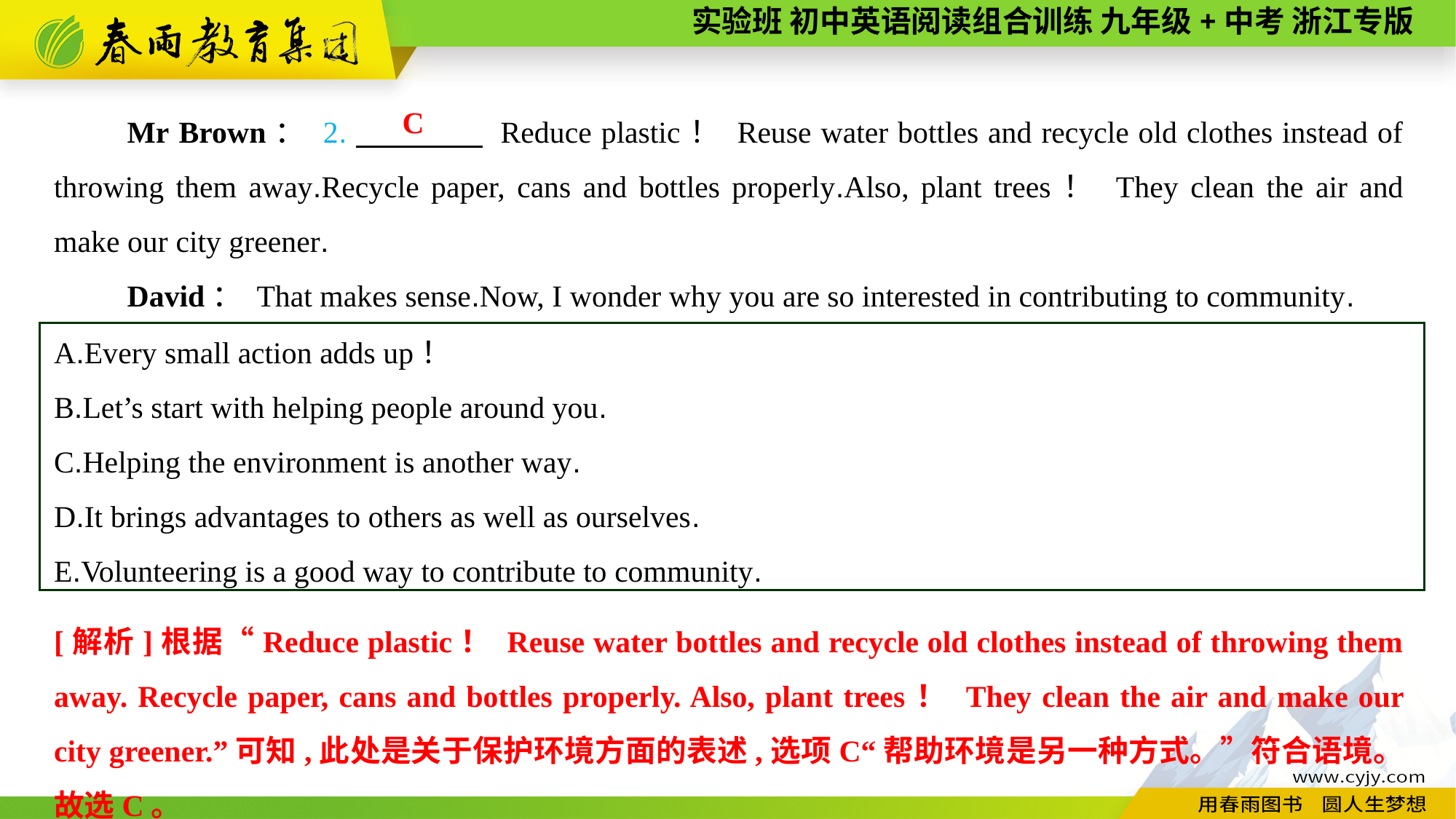

Mr Brown： 2.　　　　 Reduce plastic！ Reuse water bottles and recycle old clothes instead of throwing them away.Recycle paper, cans and bottles properly.Also, plant trees！ They clean the air and make our city greener.
David： That makes sense.Now, I wonder why you are so interested in contributing to community.
 C
A.Every small action adds up！
B.Let’s start with helping people around you.
C.Helping the environment is another way.
D.It brings advantages to others as well as ourselves.
E.Volunteering is a good way to contribute to community.

[解析]根据“Reduce plastic！ Reuse water bottles and recycle old clothes instead of throwing them away. Recycle paper, cans and bottles properly. Also, plant trees！ They clean the air and make our city greener.”可知,此处是关于保护环境方面的表述,选项C“帮助环境是另一种方式。”符合语境。故选C。